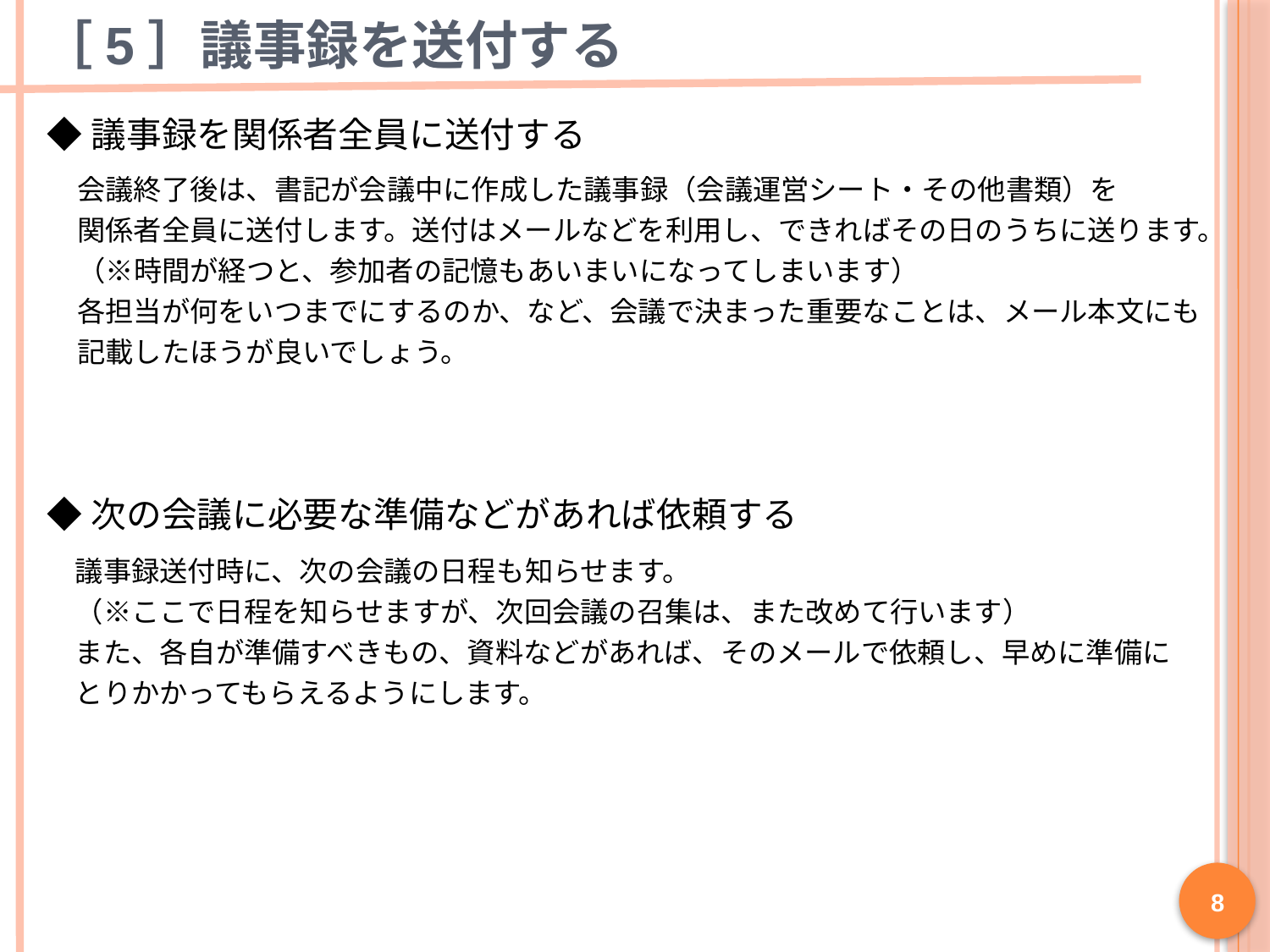

# ［5］議事録を送付する
◆議事録を関係者全員に送付する
会議終了後は、書記が会議中に作成した議事録（会議運営シート・その他書類）を
関係者全員に送付します。送付はメールなどを利用し、できればその日のうちに送ります。
（※時間が経つと、参加者の記憶もあいまいになってしまいます）
各担当が何をいつまでにするのか、など、会議で決まった重要なことは、メール本文にも
記載したほうが良いでしょう。
◆次の会議に必要な準備などがあれば依頼する
議事録送付時に、次の会議の日程も知らせます。
（※ここで日程を知らせますが、次回会議の召集は、また改めて行います）
また、各自が準備すべきもの、資料などがあれば、そのメールで依頼し、早めに準備に
とりかかってもらえるようにします。
8